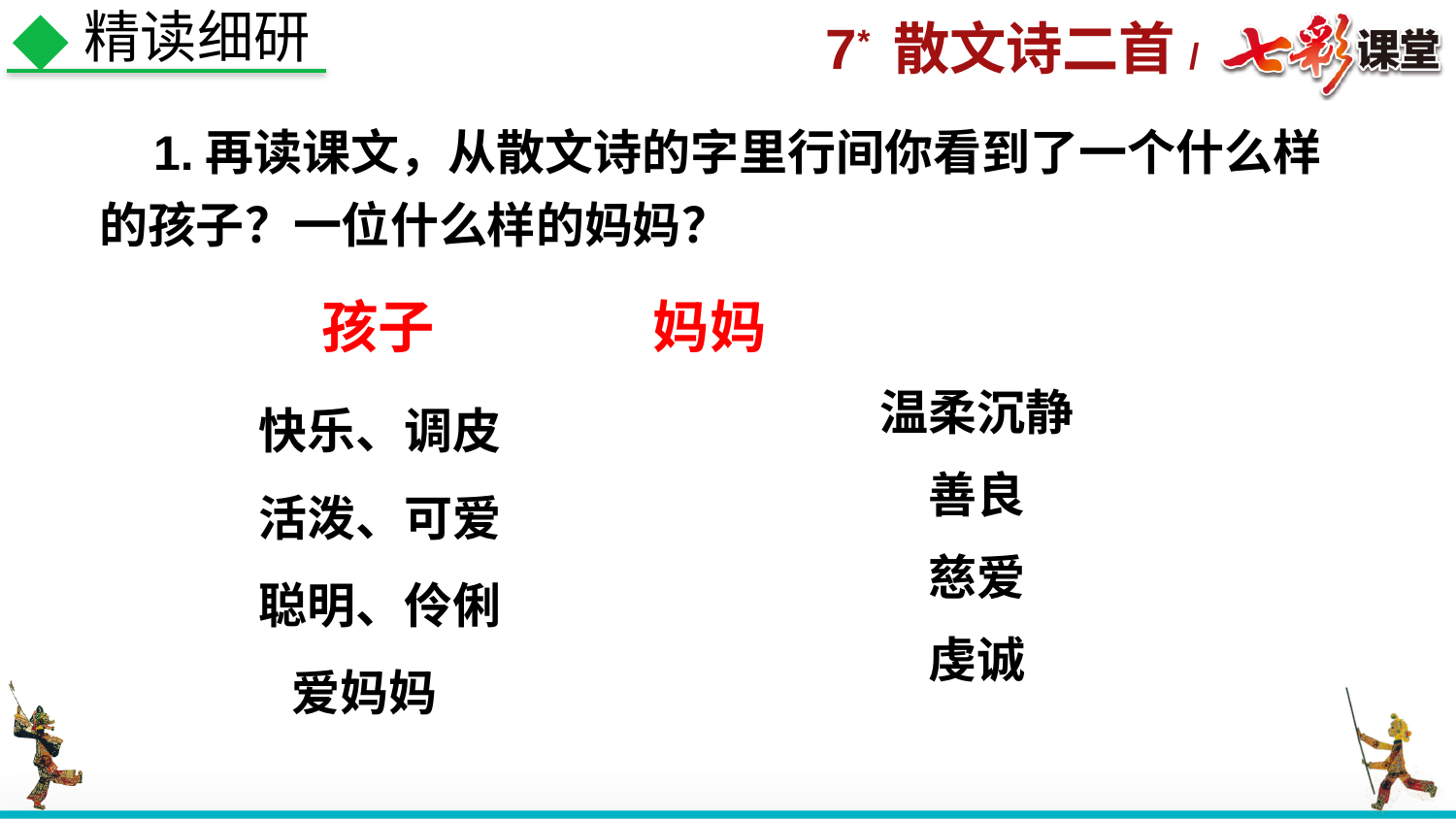

精读细研

    1.再读课文，从散文诗的字里行间你看到了一个什么样的孩子？一位什么样的妈妈？
孩子                 妈妈
快乐、调皮
活泼、可爱
聪明、伶俐
  爱妈妈
温柔沉静
善良
慈爱
虔诚